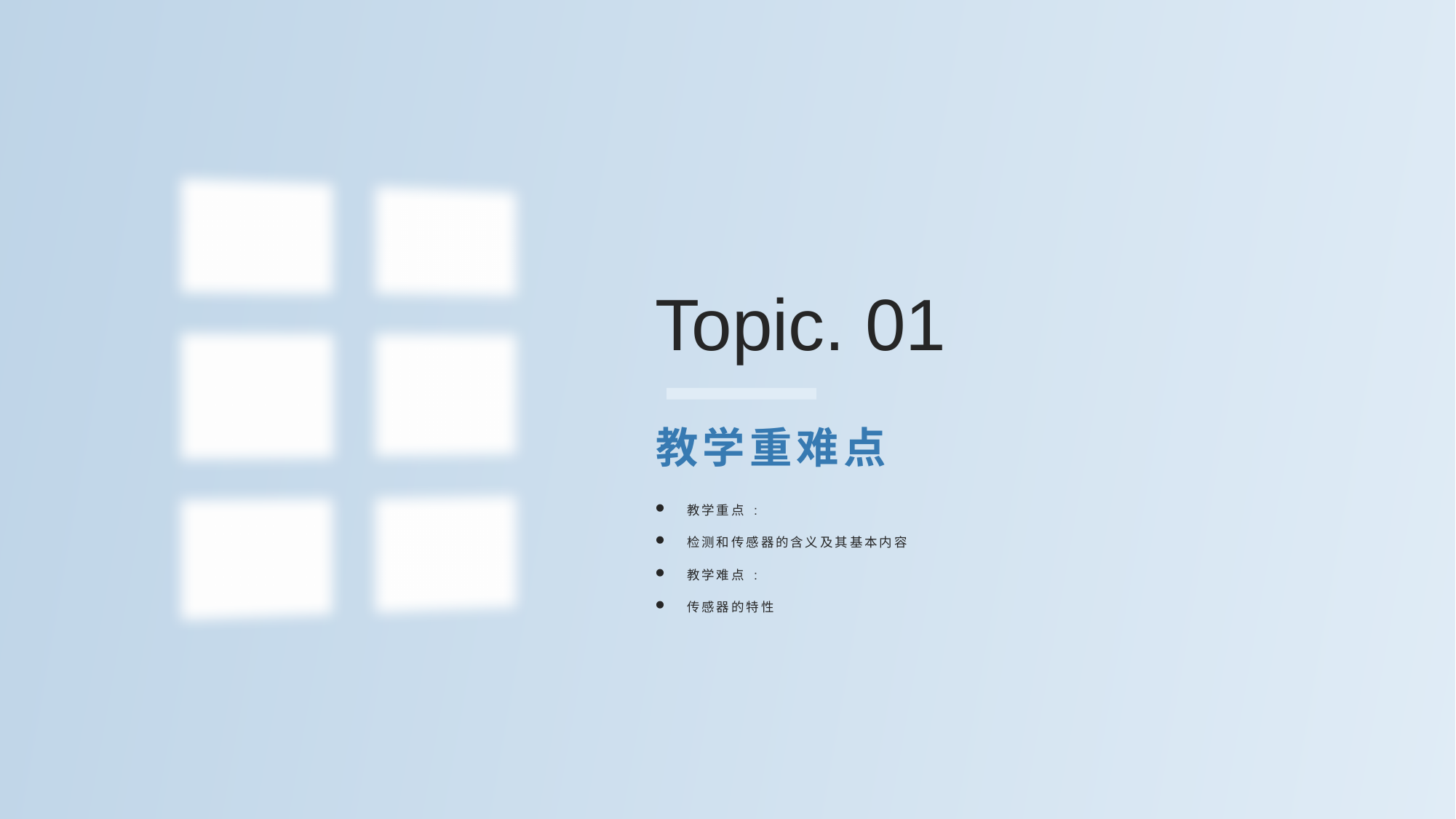

Topic. 01
# 教学重难点
教学重点 :
检测和传感器的含义及其基本内容
教学难点 :
传感器的特性